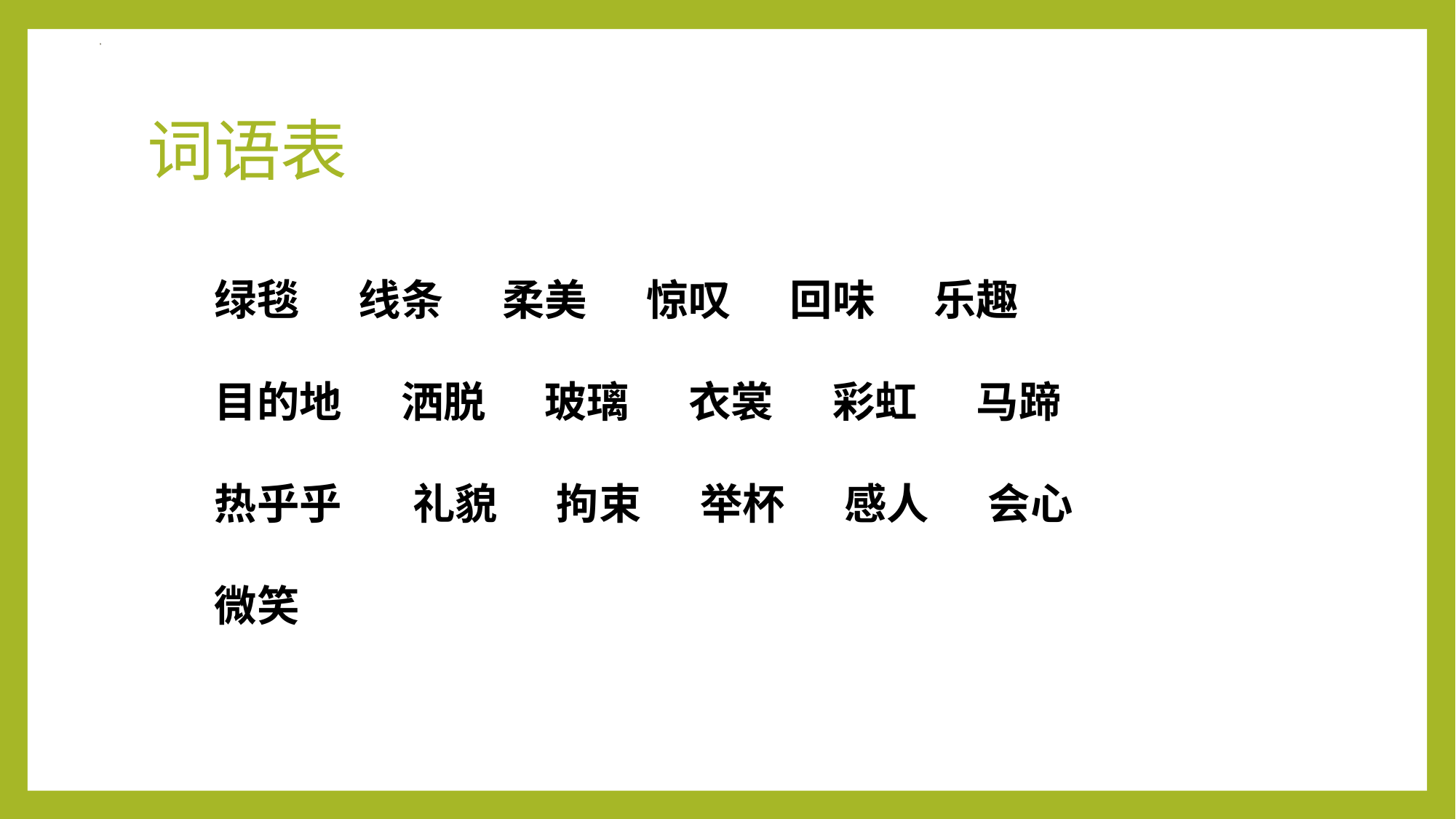

# 词语表
绿毯     线条     柔美     惊叹     回味     乐趣

目的地     洒脱     玻璃     衣裳     彩虹     马蹄

热乎乎      礼貌     拘束     举杯     感人     会心

微笑